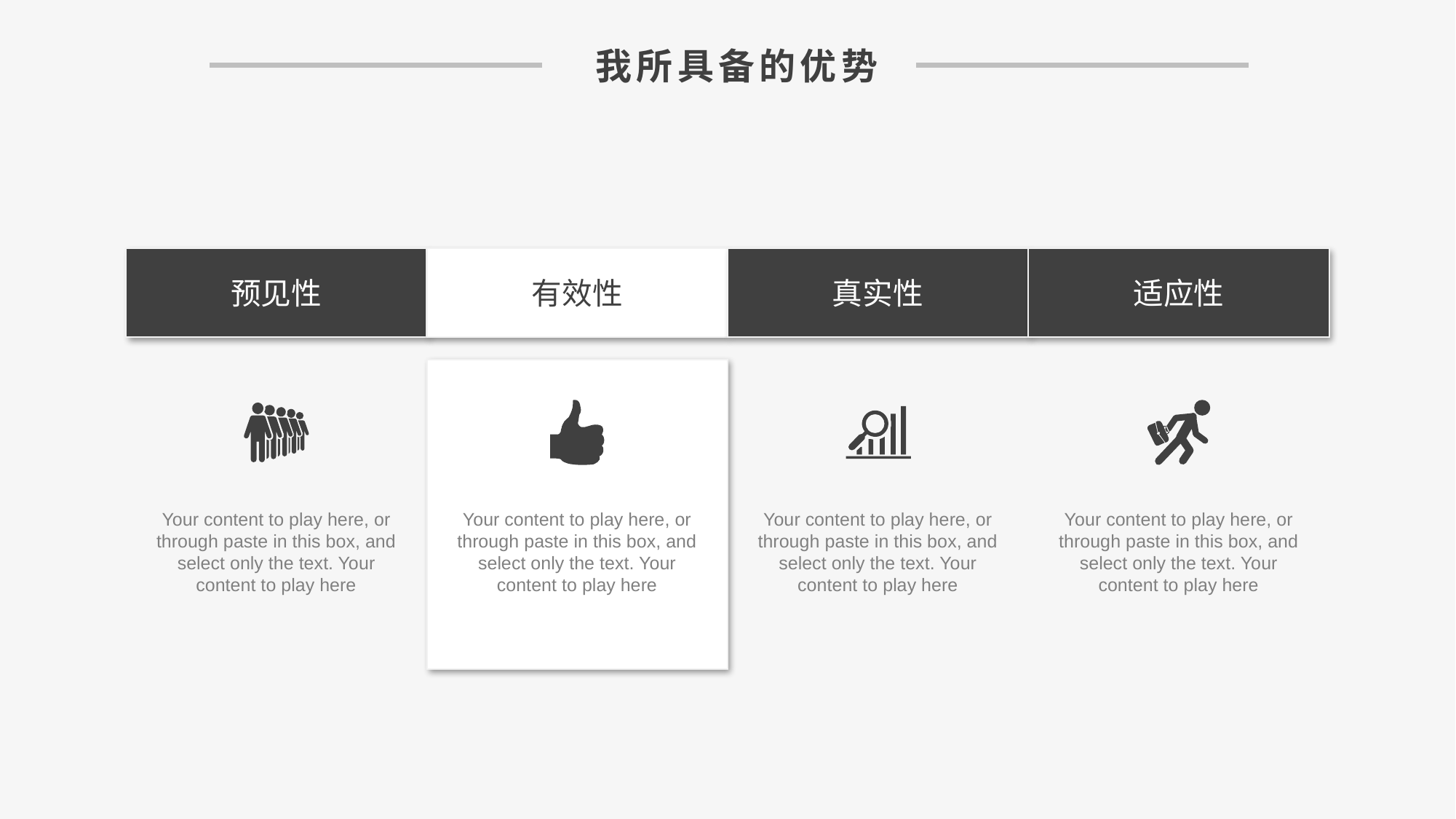

我所具备的优势

预见性
有效性
真实性
适应性

Your content to play here, or through paste in this box, and select only the text. Your content to play here

Your content to play here, or through paste in this box, and select only the text. Your content to play here

Your content to play here, or through paste in this box, and select only the text. Your content to play here

Your content to play here, or through paste in this box, and select only the text. Your content to play here